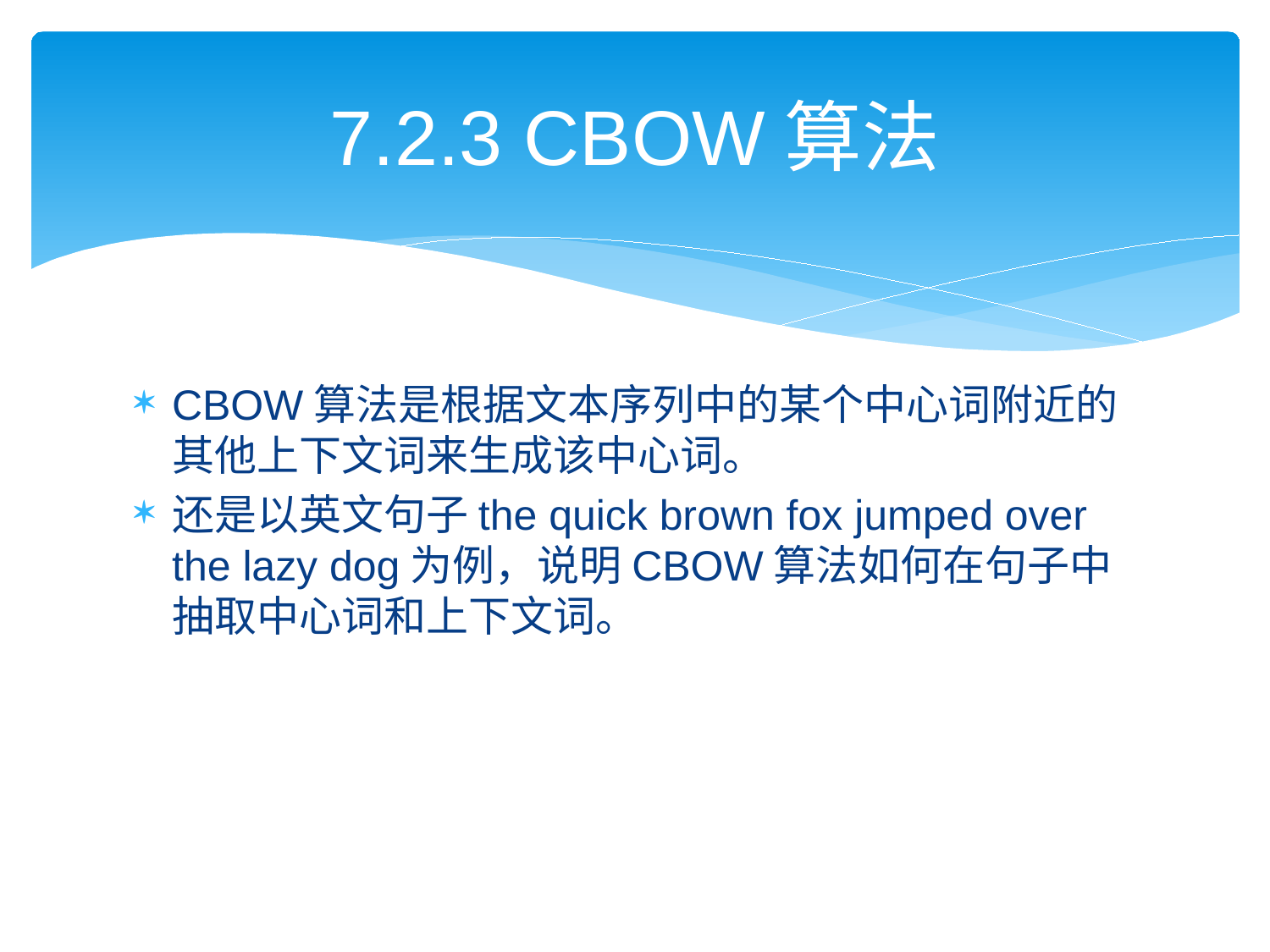

# 7.2.3 CBOW算法
CBOW算法是根据文本序列中的某个中心词附近的其他上下文词来生成该中心词。
还是以英文句子the quick brown fox jumped over the lazy dog为例，说明CBOW算法如何在句子中抽取中心词和上下文词。